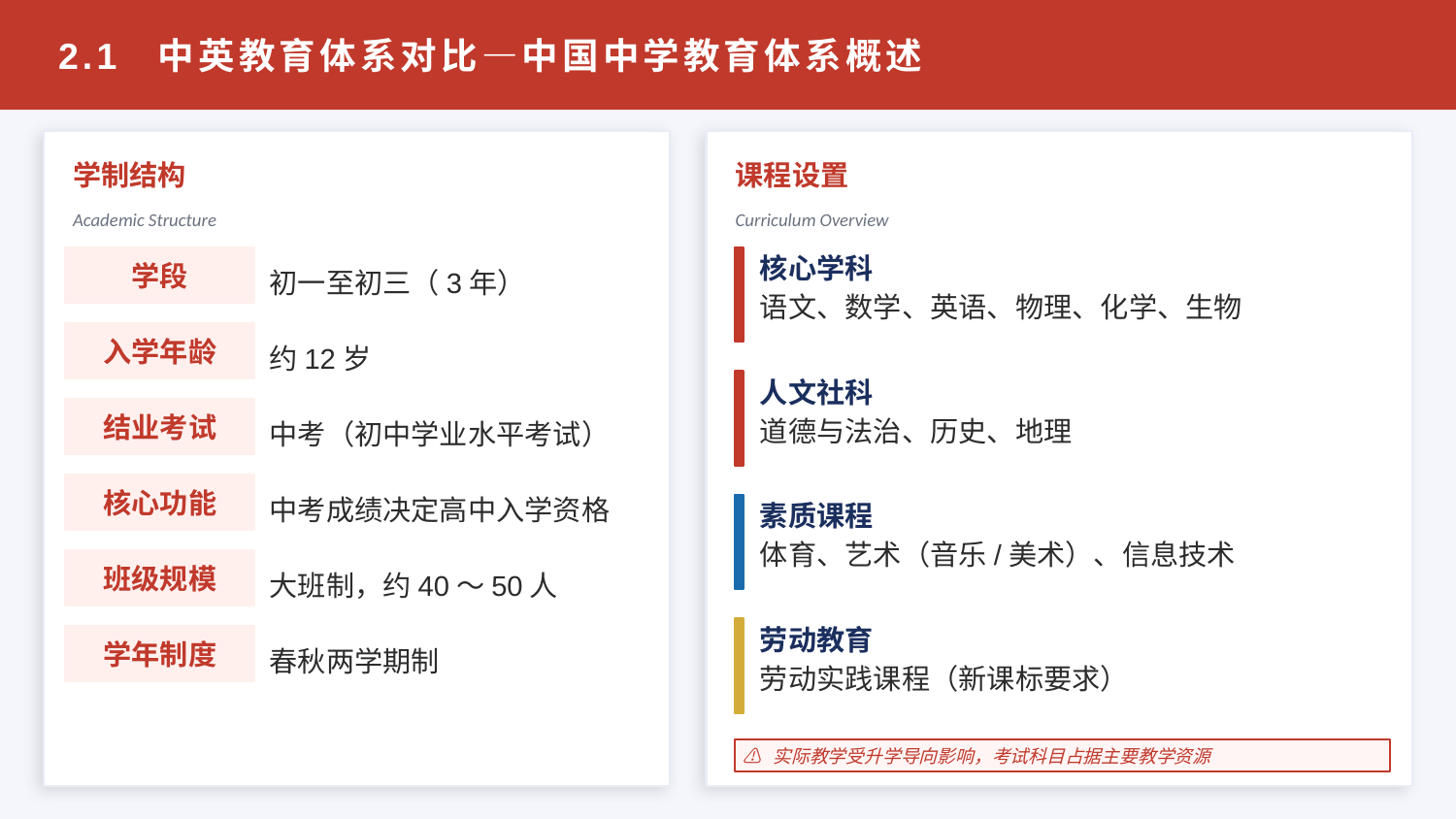

2.1  中英教育体系对比—中国中学教育体系概述

学制结构
课程设置
Academic Structure
Curriculum Overview

学段

核心学科
初一至初三（3年）
语文、数学、英语、物理、化学、生物

入学年龄
约12岁

人文社科

结业考试
中考（初中学业水平考试）
道德与法治、历史、地理

核心功能
中考成绩决定高中入学资格

素质课程
体育、艺术（音乐/美术）、信息技术

班级规模
大班制，约40～50人

劳动教育

学年制度
春秋两学期制
劳动实践课程（新课标要求）

⚠  实际教学受升学导向影响，考试科目占据主要教学资源